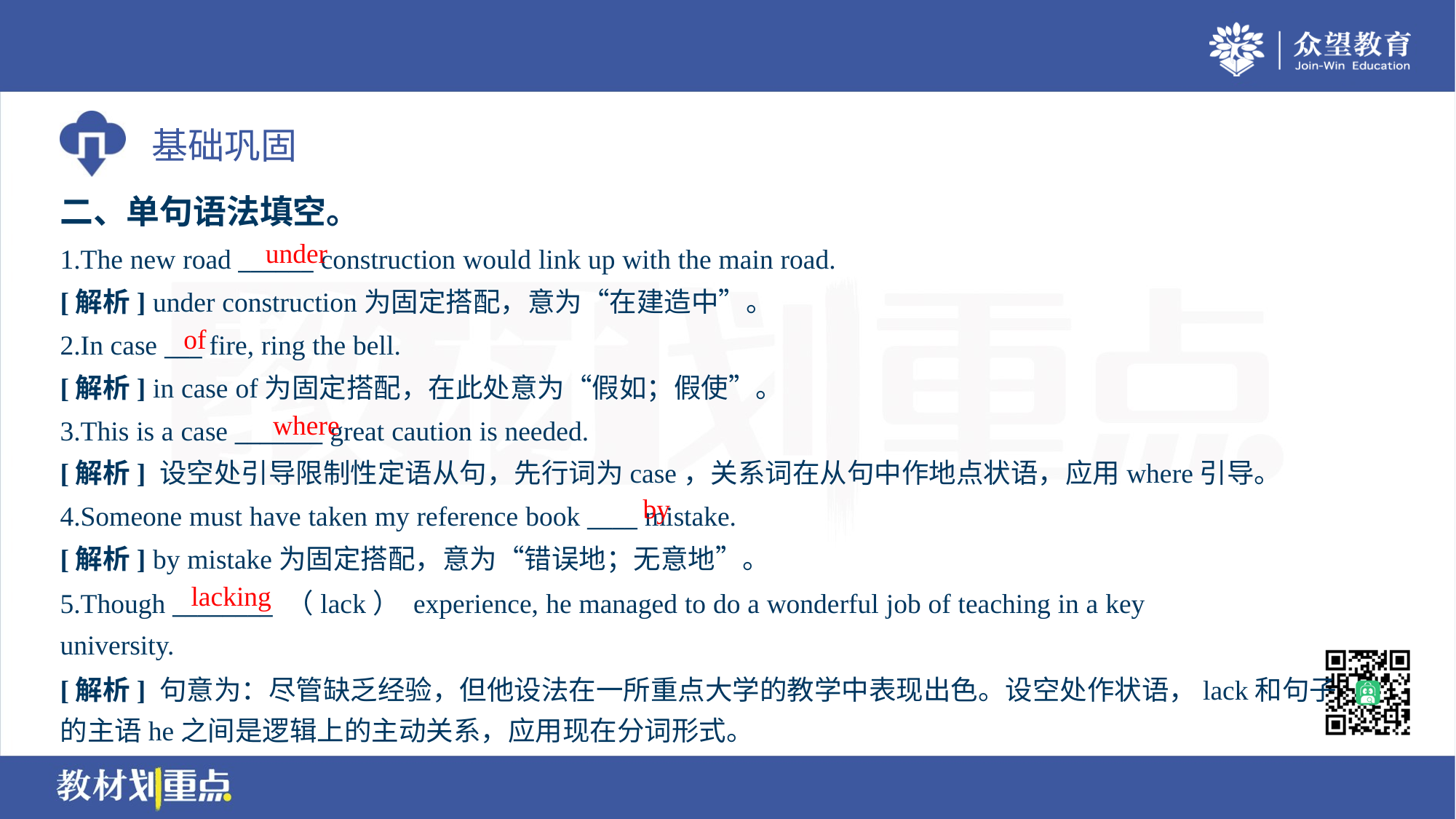

二、单句语法填空。
under
1.The new road ______ construction would link up with the main road.
[解析] under construction为固定搭配，意为“在建造中”。
of
2.In case ___ fire, ring the bell.
[解析] in case of为固定搭配，在此处意为“假如；假使”。
where
3.This is a case _______ great caution is needed.
[解析] 设空处引导限制性定语从句，先行词为case，关系词在从句中作地点状语，应用where引导。
by
4.Someone must have taken my reference book ____ mistake.
[解析] by mistake为固定搭配，意为“错误地；无意地”。
lacking
5.Though ________ （lack） experience, he managed to do a wonderful job of teaching in a key
university.
[解析] 句意为：尽管缺乏经验，但他设法在一所重点大学的教学中表现出色。设空处作状语，lack和句子
的主语he之间是逻辑上的主动关系，应用现在分词形式。